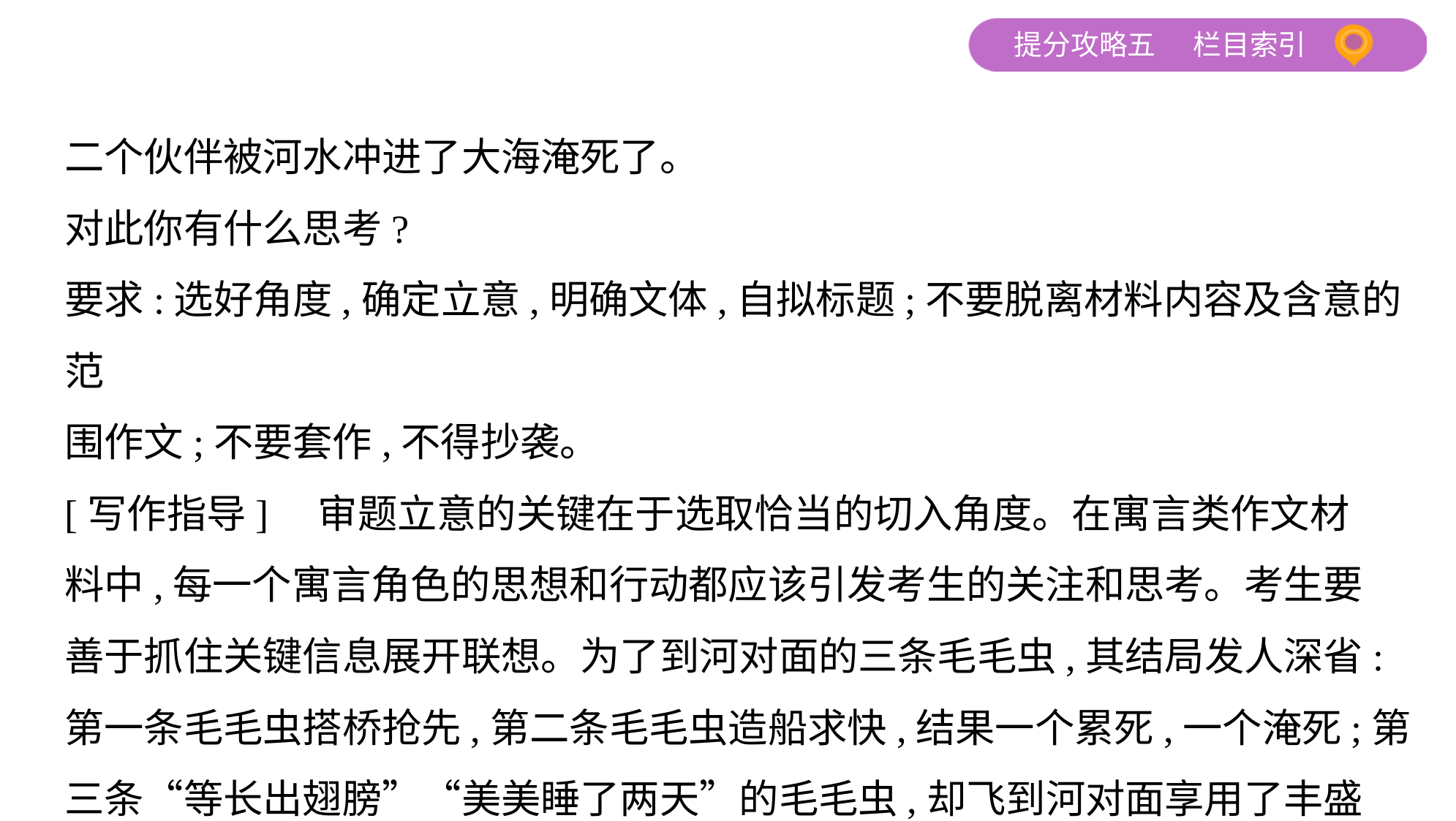

二个伙伴被河水冲进了大海淹死了。
对此你有什么思考?
要求:选好角度,确定立意,明确文体,自拟标题;不要脱离材料内容及含意的范
围作文;不要套作,不得抄袭。
[写作指导]　审题立意的关键在于选取恰当的切入角度。在寓言类作文材
料中,每一个寓言角色的思想和行动都应该引发考生的关注和思考。考生要
善于抓住关键信息展开联想。为了到河对面的三条毛毛虫,其结局发人深省:
第一条毛毛虫搭桥抢先,第二条毛毛虫造船求快,结果一个累死,一个淹死;第
三条“等长出翅膀”“美美睡了两天”的毛毛虫,却飞到河对面享用了丰盛